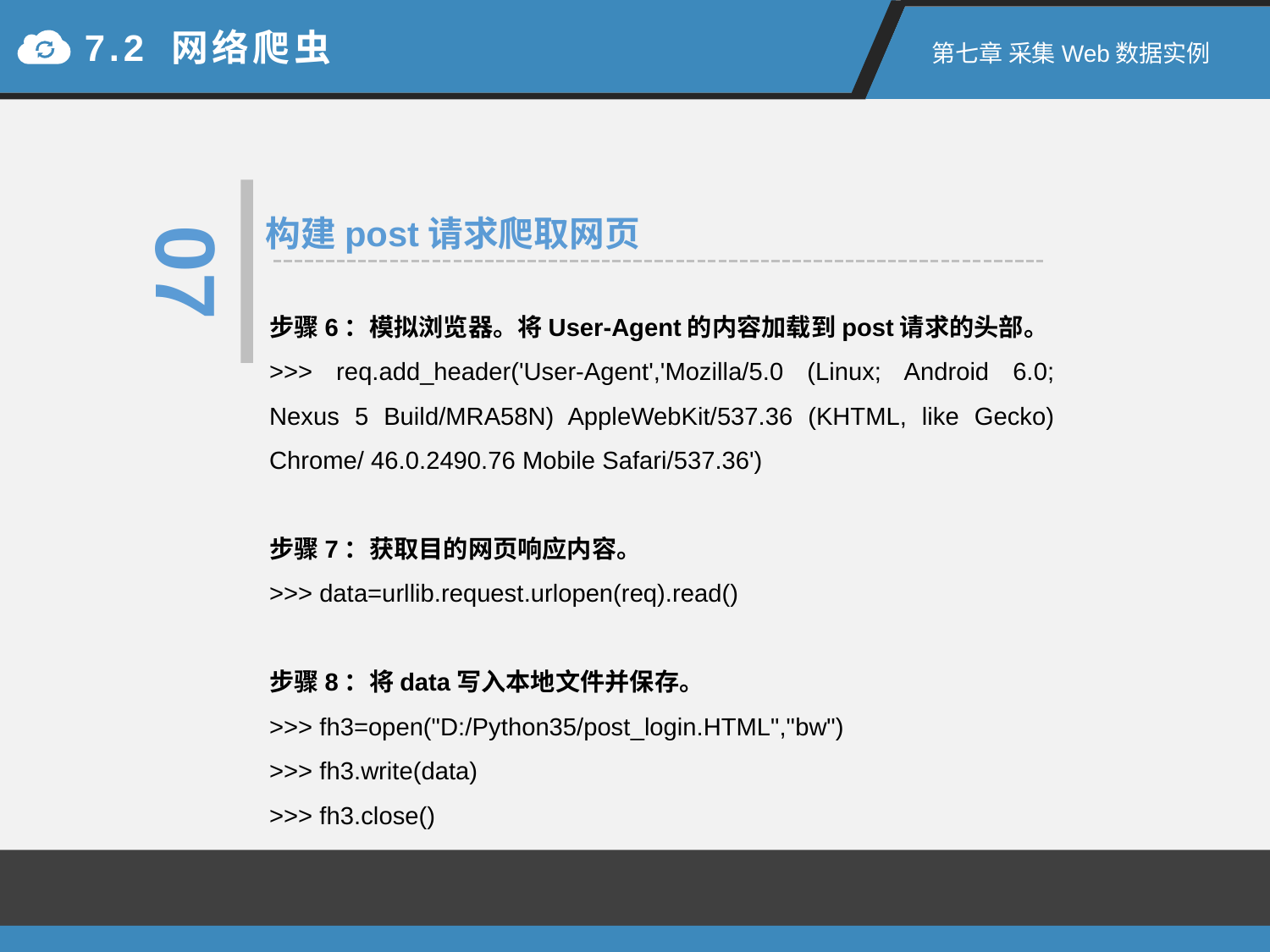

7.2 网络爬虫

第七章 采集Web数据实例

07
构建post请求爬取网页

步骤6：模拟浏览器。将User-Agent的内容加载到post请求的头部。
>>> req.add_header('User-Agent','Mozilla/5.0 (Linux; Android 6.0; Nexus 5 Build/MRA58N) AppleWebKit/537.36 (KHTML, like Gecko) Chrome/ 46.0.2490.76 Mobile Safari/537.36')

步骤7：获取目的网页响应内容。
>>> data=urllib.request.urlopen(req).read()

步骤8：将data写入本地文件并保存。
>>> fh3=open("D:/Python35/post_login.HTML","bw")
>>> fh3.write(data)
>>> fh3.close()